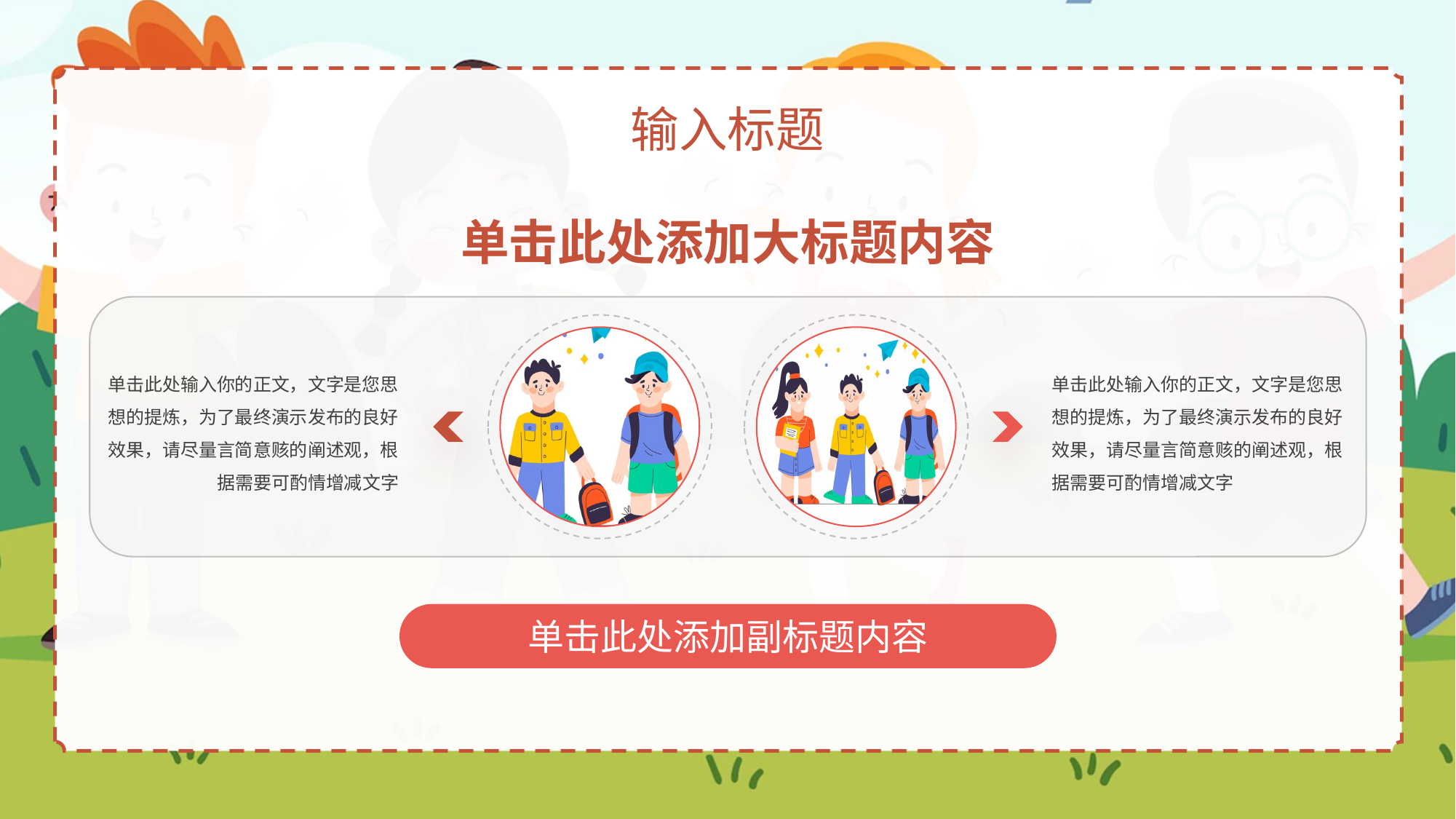

输入标题
单击此处添加大标题内容

单击此处输入你的正文，文字是您思想的提炼，为了最终演示发布的良好效果，请尽量言简意赅的阐述观，根据需要可酌情增减文字
单击此处输入你的正文，文字是您思想的提炼，为了最终演示发布的良好效果，请尽量言简意赅的阐述观，根据需要可酌情增减文字

单击此处添加副标题内容